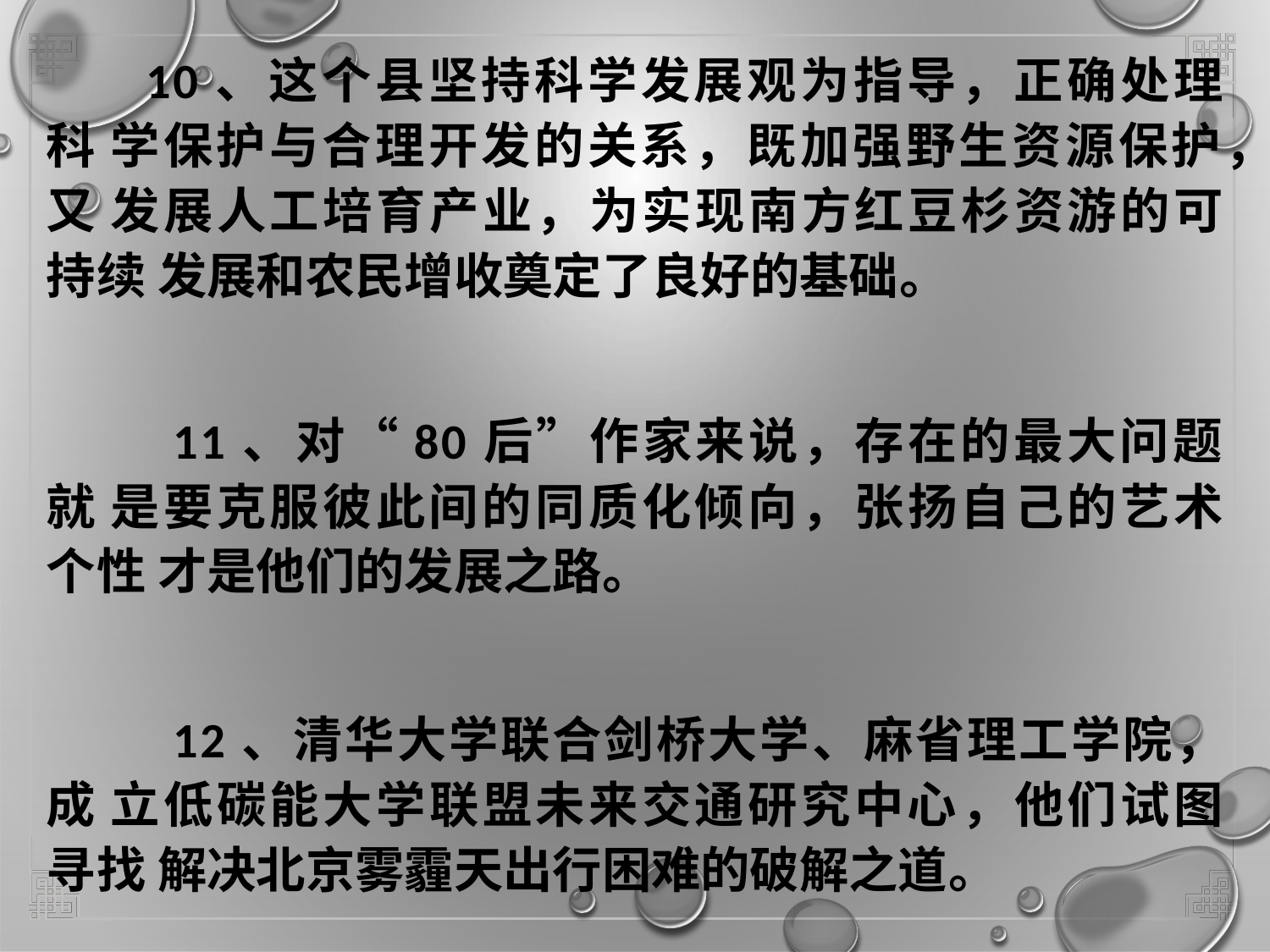

# 10、这个县坚持科学发展观为指导，正确处理科 学保护与合理开发的关系，既加强野生资源保护，又 发展人工培育产业，为实现南方红豆杉资游的可持续 发展和农民增收奠定了良好的基础。
11、对“80后”作家来说，存在的最大问题就 是要克服彼此间的同质化倾向，张扬自己的艺术个性 才是他们的发展之路。

12、清华大学联合剑桥大学、麻省理工学院，成 立低碳能大学联盟未来交通研究中心，他们试图寻找 解决北京雾霾天出行困难的破解之道。